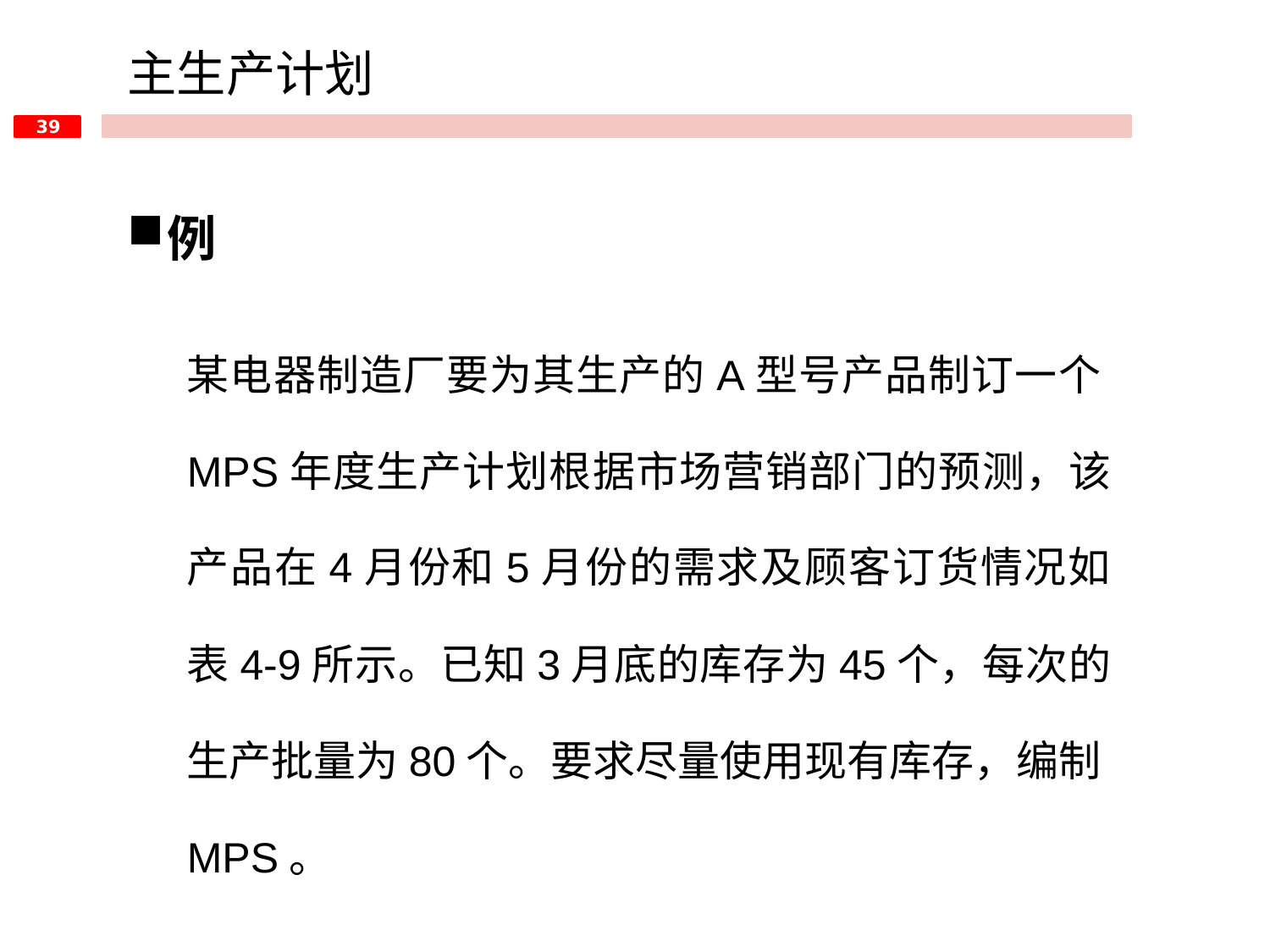

主生产计划
39
例
某电器制造厂要为其生产的A型号产品制订一个MPS年度生产计划根据市场营销部门的预测，该产品在4月份和5月份的需求及顾客订货情况如表4-9所示。已知3月底的库存为45个，每次的生产批量为80个。要求尽量使用现有库存，编制MPS。